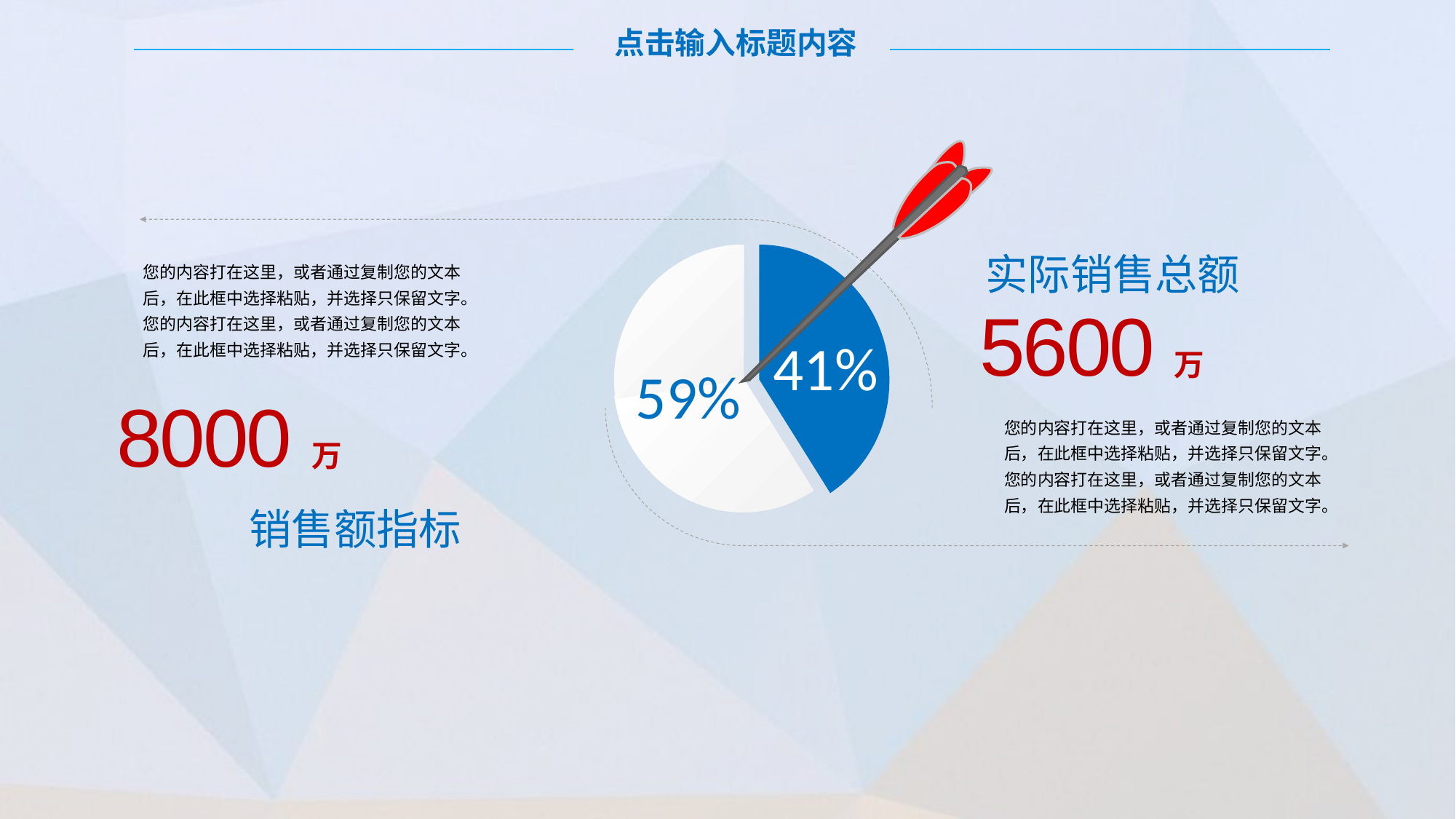

点击输入标题内容

实际销售总额

41%

59%
您的内容打在这里，或者通过复制您的文本后，在此框中选择粘贴，并选择只保留文字。您的内容打在这里，或者通过复制您的文本后，在此框中选择粘贴，并选择只保留文字。
5600万

8000万
您的内容打在这里，或者通过复制您的文本后，在此框中选择粘贴，并选择只保留文字。您的内容打在这里，或者通过复制您的文本后，在此框中选择粘贴，并选择只保留文字。

销售额指标